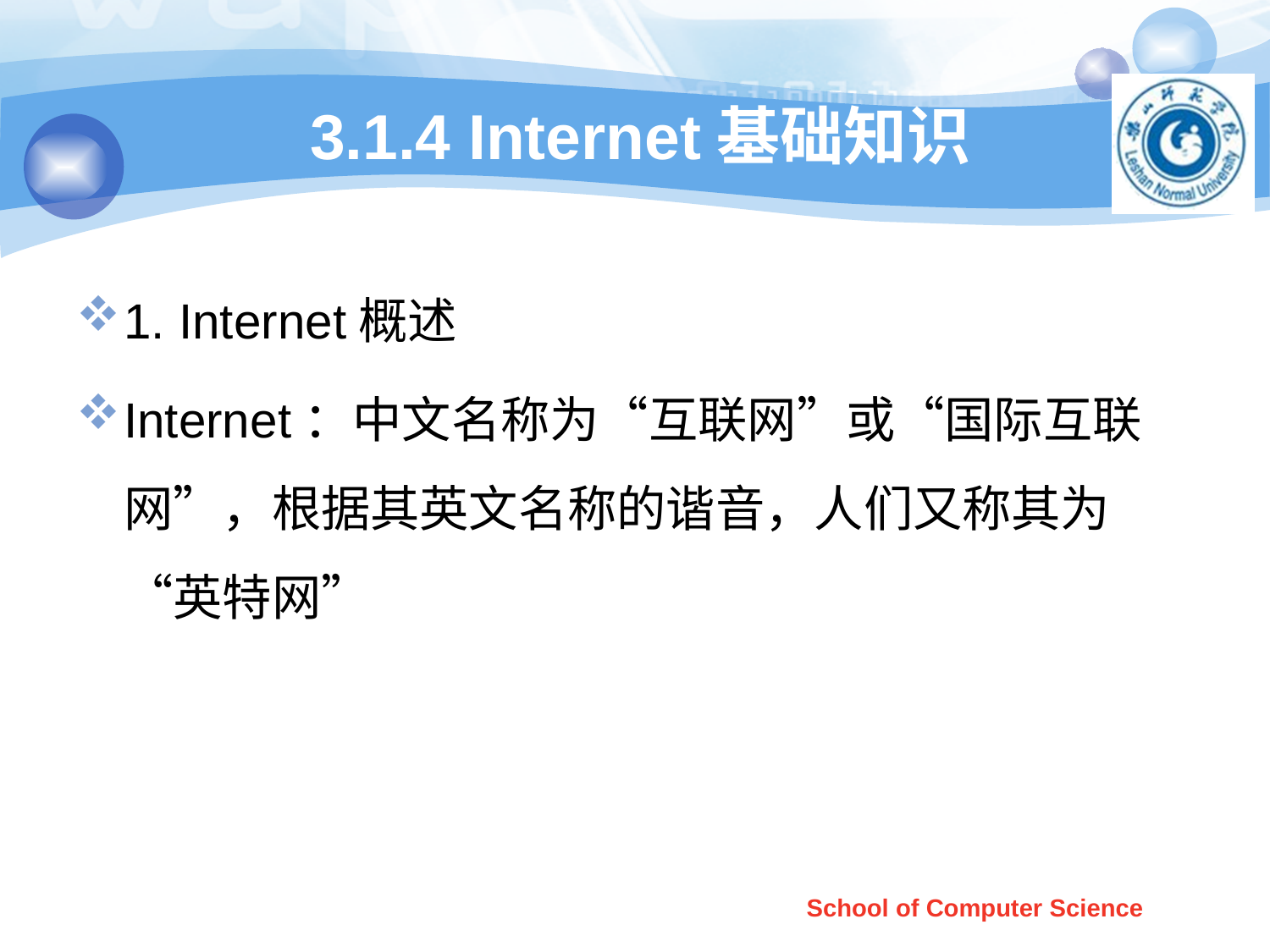

# 3.1.4 Internet基础知识
1. Internet概述
Internet：中文名称为“互联网”或“国际互联网”，根据其英文名称的谐音，人们又称其为“英特网”
School of Computer Science